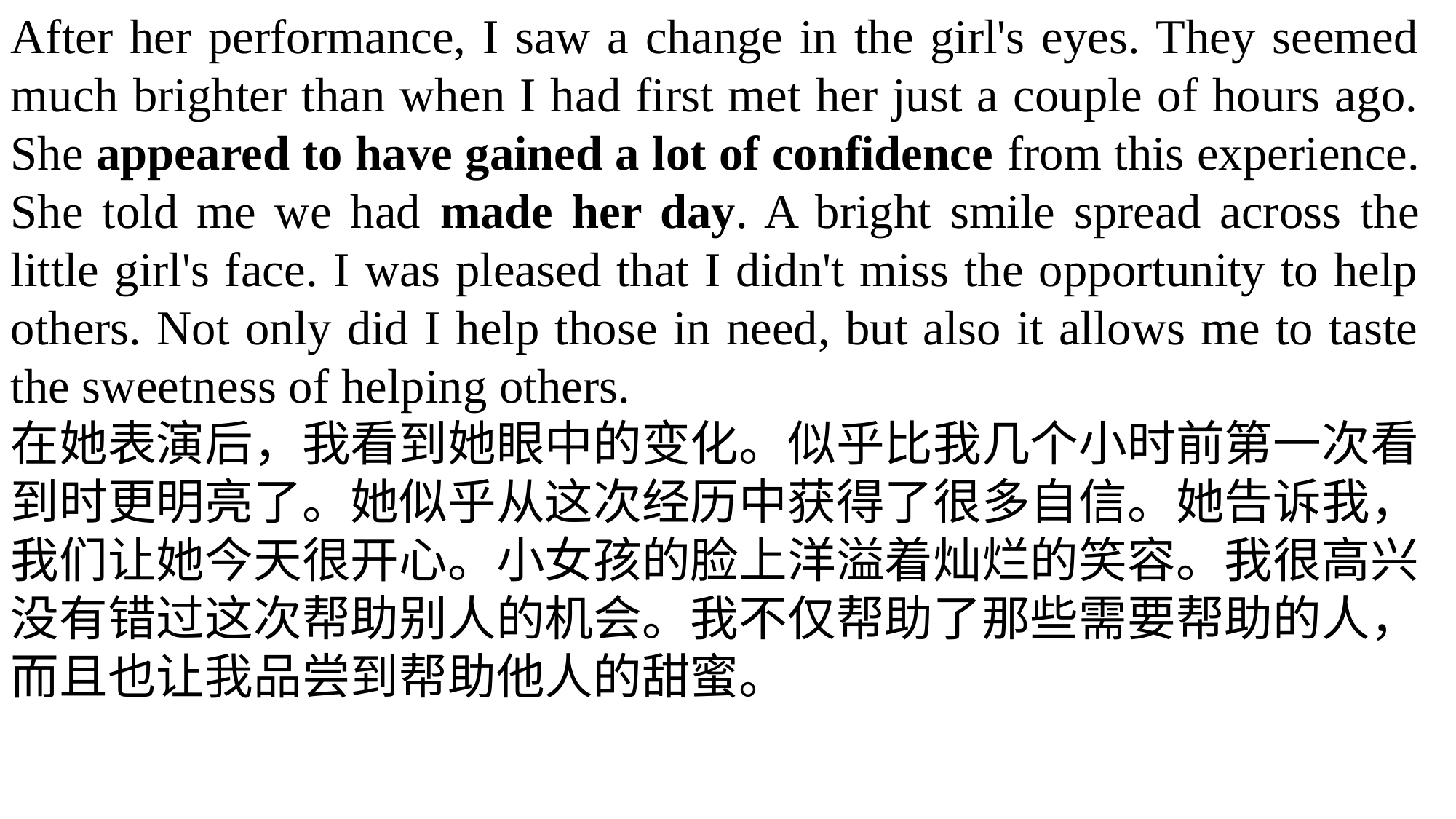

After her performance, I saw a change in the girl's eyes. They seemed much brighter than when I had first met her just a couple of hours ago. She appeared to have gained a lot of confidence from this experience. She told me we had made her day. A bright smile spread across the little girl's face. I was pleased that I didn't miss the opportunity to help others. Not only did I help those in need, but also it allows me to taste the sweetness of helping others.
在她表演后，我看到她眼中的变化。似乎比我几个小时前第一次看到时更明亮了。她似乎从这次经历中获得了很多自信。她告诉我，我们让她今天很开心。小女孩的脸上洋溢着灿烂的笑容。我很高兴没有错过这次帮助别人的机会。我不仅帮助了那些需要帮助的人，而且也让我品尝到帮助他人的甜蜜。